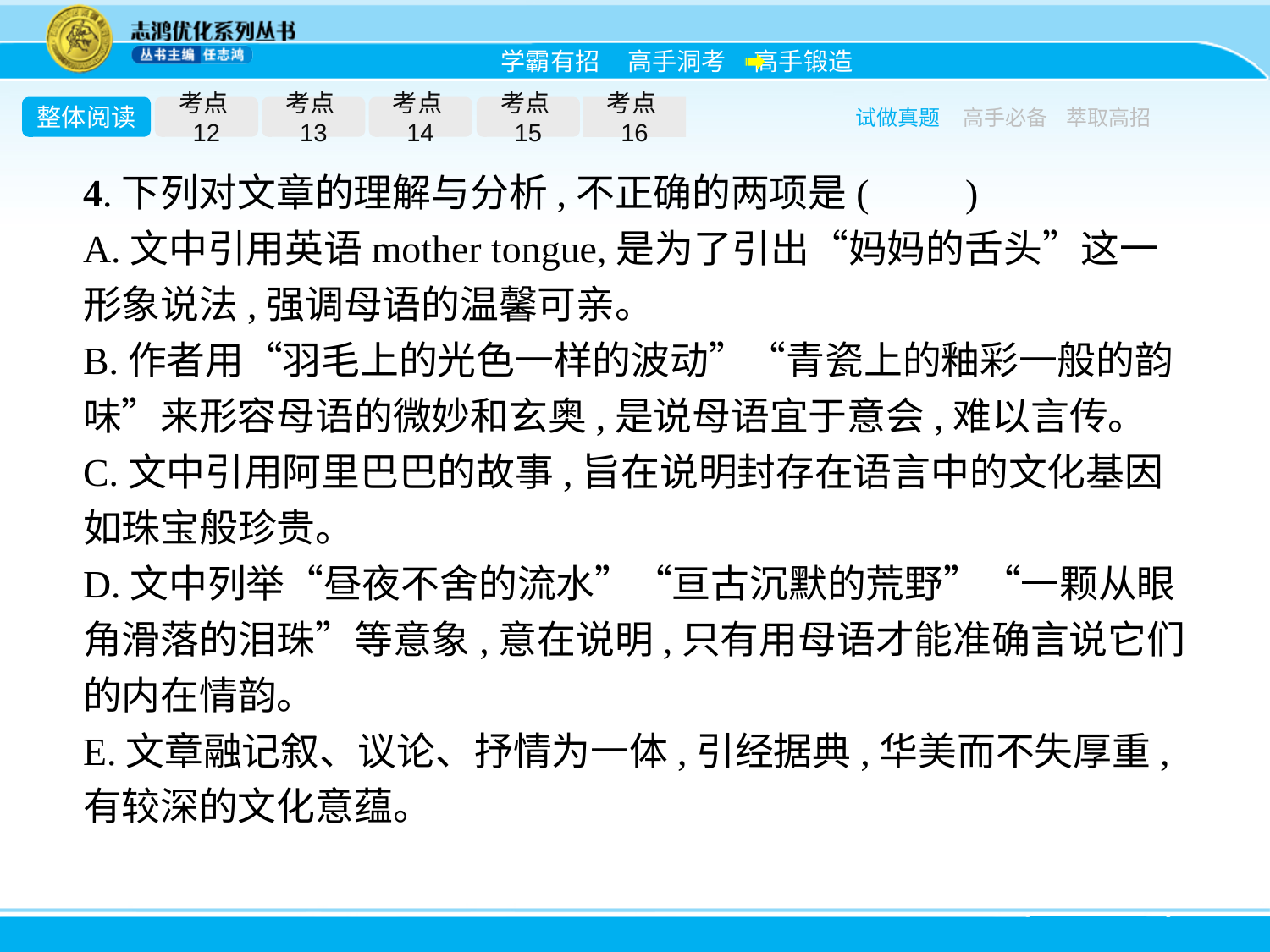

整体阅读
考点12
考点13
考点14
考点15
考点16
试做真题
高手必备
萃取高招
4.下列对文章的理解与分析,不正确的两项是(　　)
A.文中引用英语mother tongue,是为了引出“妈妈的舌头”这一形象说法,强调母语的温馨可亲。
B.作者用“羽毛上的光色一样的波动”“青瓷上的釉彩一般的韵味”来形容母语的微妙和玄奥,是说母语宜于意会,难以言传。
C.文中引用阿里巴巴的故事,旨在说明封存在语言中的文化基因如珠宝般珍贵。
D.文中列举“昼夜不舍的流水”“亘古沉默的荒野”“一颗从眼角滑落的泪珠”等意象,意在说明,只有用母语才能准确言说它们的内在情韵。
E.文章融记叙、议论、抒情为一体,引经据典,华美而不失厚重,有较深的文化意蕴。